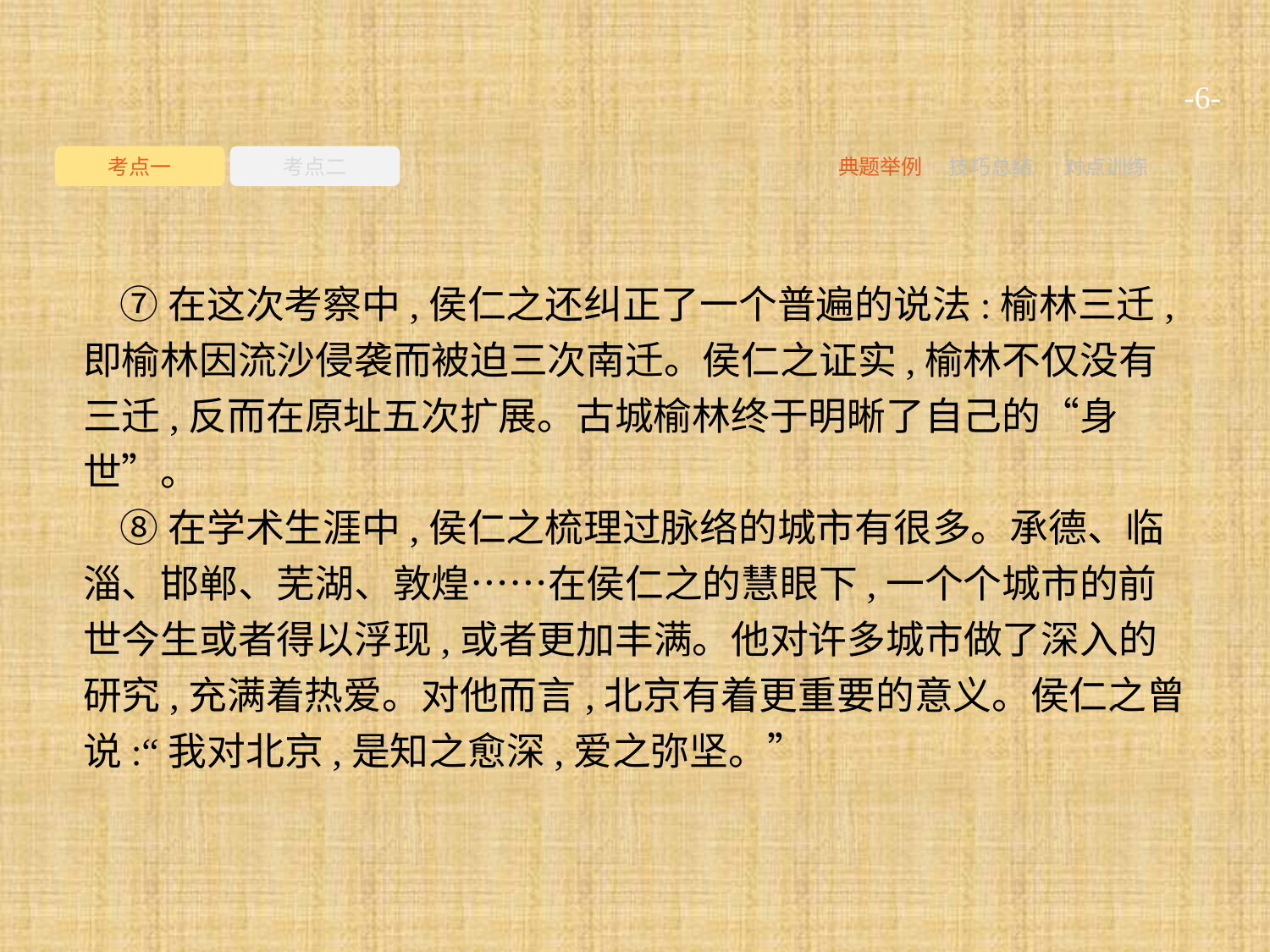

-6-
考点一
考点二
典题举例
技巧总结
对点训练
⑦在这次考察中,侯仁之还纠正了一个普遍的说法:榆林三迁,即榆林因流沙侵袭而被迫三次南迁。侯仁之证实,榆林不仅没有三迁,反而在原址五次扩展。古城榆林终于明晰了自己的“身世”。
⑧在学术生涯中,侯仁之梳理过脉络的城市有很多。承德、临淄、邯郸、芜湖、敦煌……在侯仁之的慧眼下,一个个城市的前世今生或者得以浮现,或者更加丰满。他对许多城市做了深入的研究,充满着热爱。对他而言,北京有着更重要的意义。侯仁之曾说:“我对北京,是知之愈深,爱之弥坚。”